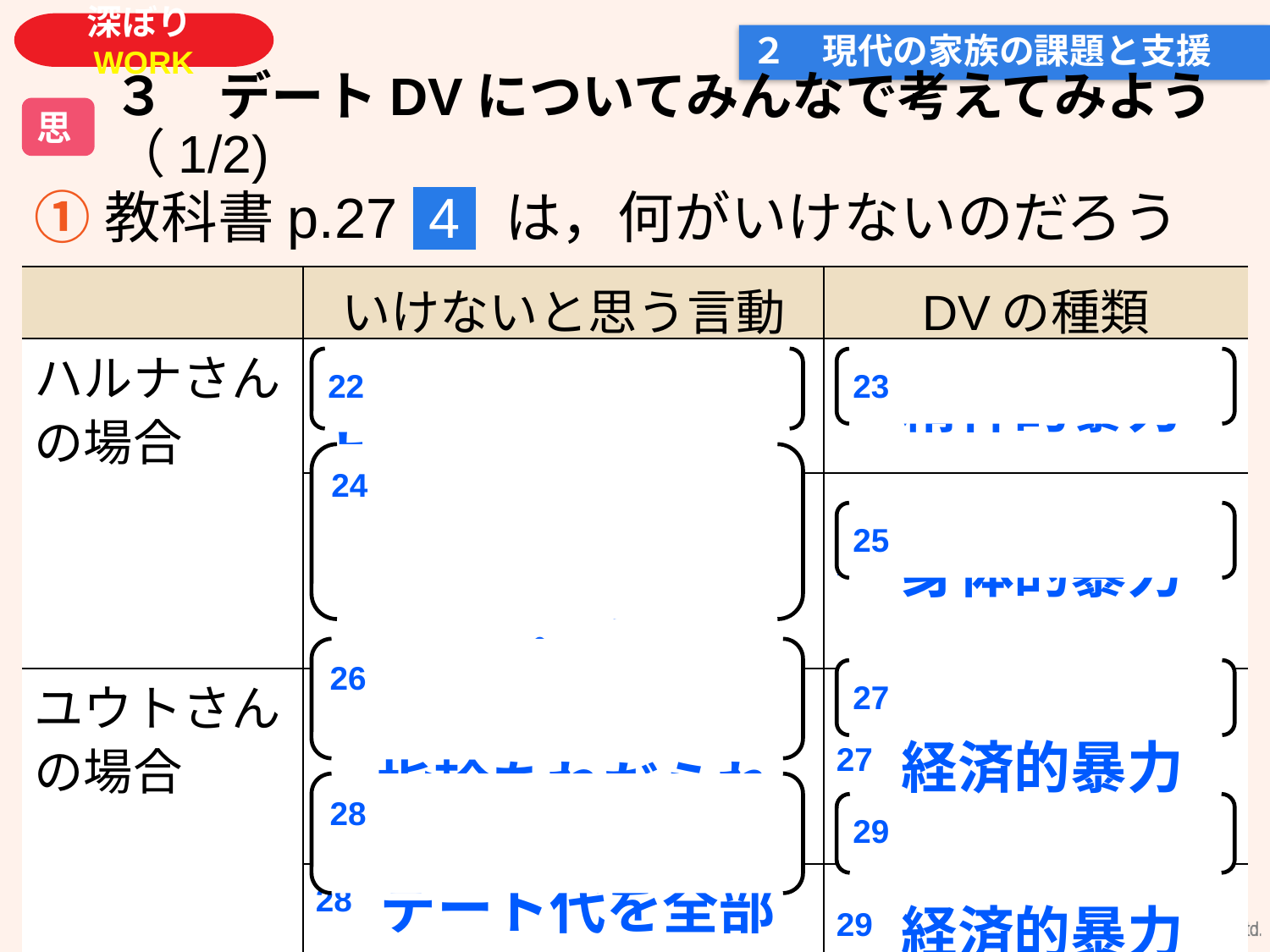

# ２　現代の家族の課題と支援
思
３　デートDVについてみんなで考えてみよう（1/2)
①教科書p.27  4  は，何がいけないのだろうか？
|  | いけないと思う言動 | DVの種類 |
| --- | --- | --- |
| ハルナさんの場合 | 22 「おせーんだよっ」 | 23 精神的暴力 |
|  | 24 突き飛ばされる， 蹴られる，髪をひっぱられる | 25 身体的暴力 |
| ユウトさんの場合 | 26 予算オーバーの指輪をねだられる | 27 経済的暴力 |
|  | 28 デート代を全部払う | 29 経済的暴力 |
22
23
24
25
26
27
28
29
12